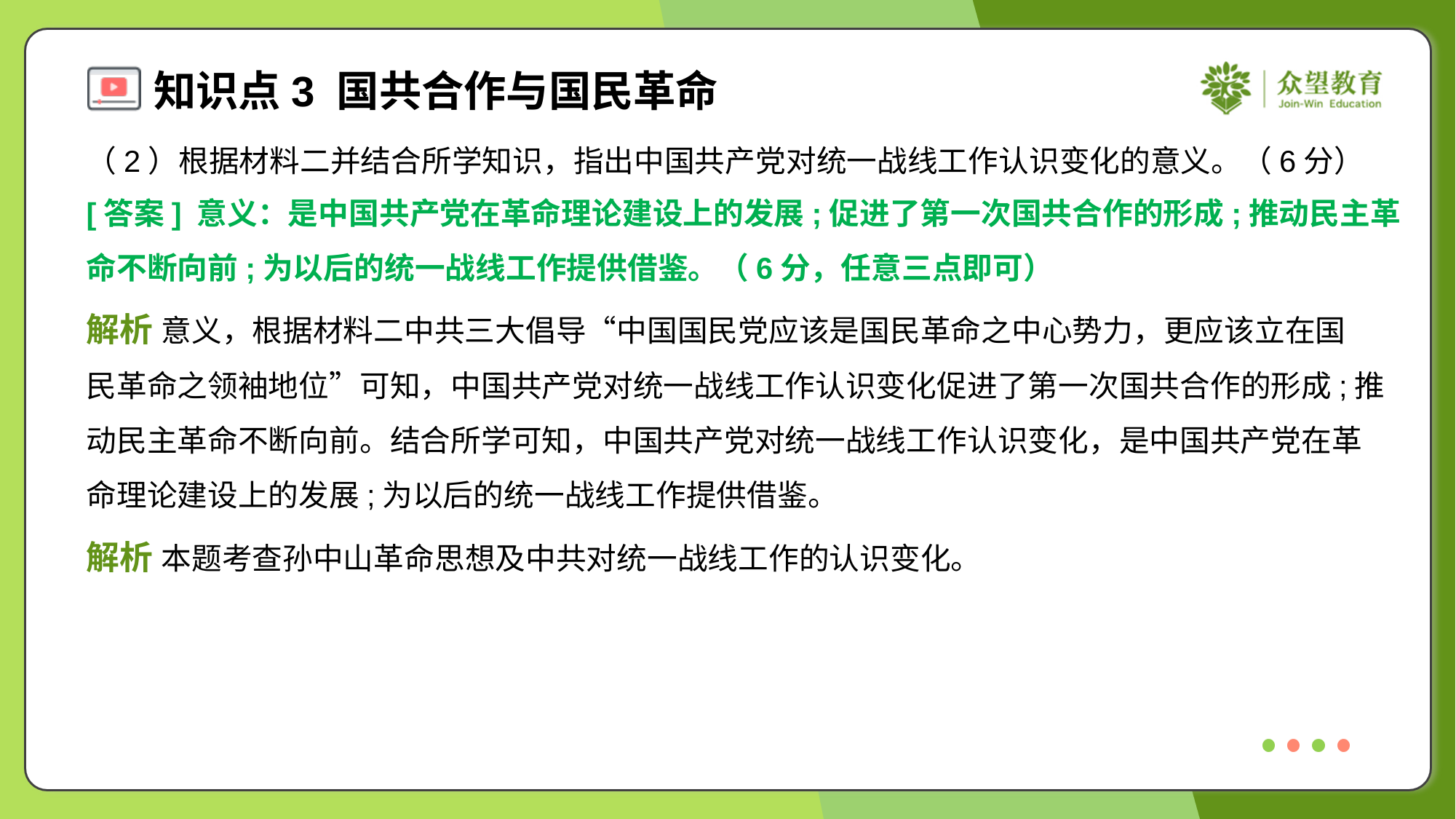

（2）根据材料二并结合所学知识，指出中国共产党对统一战线工作认识变化的意义。（6分）
[答案] 意义：是中国共产党在革命理论建设上的发展;促进了第一次国共合作的形成;推动民主革
命不断向前;为以后的统一战线工作提供借鉴。（6分，任意三点即可）
解析 意义，根据材料二中共三大倡导“中国国民党应该是国民革命之中心势力，更应该立在国
民革命之领袖地位”可知，中国共产党对统一战线工作认识变化促进了第一次国共合作的形成;推
动民主革命不断向前。结合所学可知，中国共产党对统一战线工作认识变化，是中国共产党在革
命理论建设上的发展;为以后的统一战线工作提供借鉴。
解析 本题考查孙中山革命思想及中共对统一战线工作的认识变化。